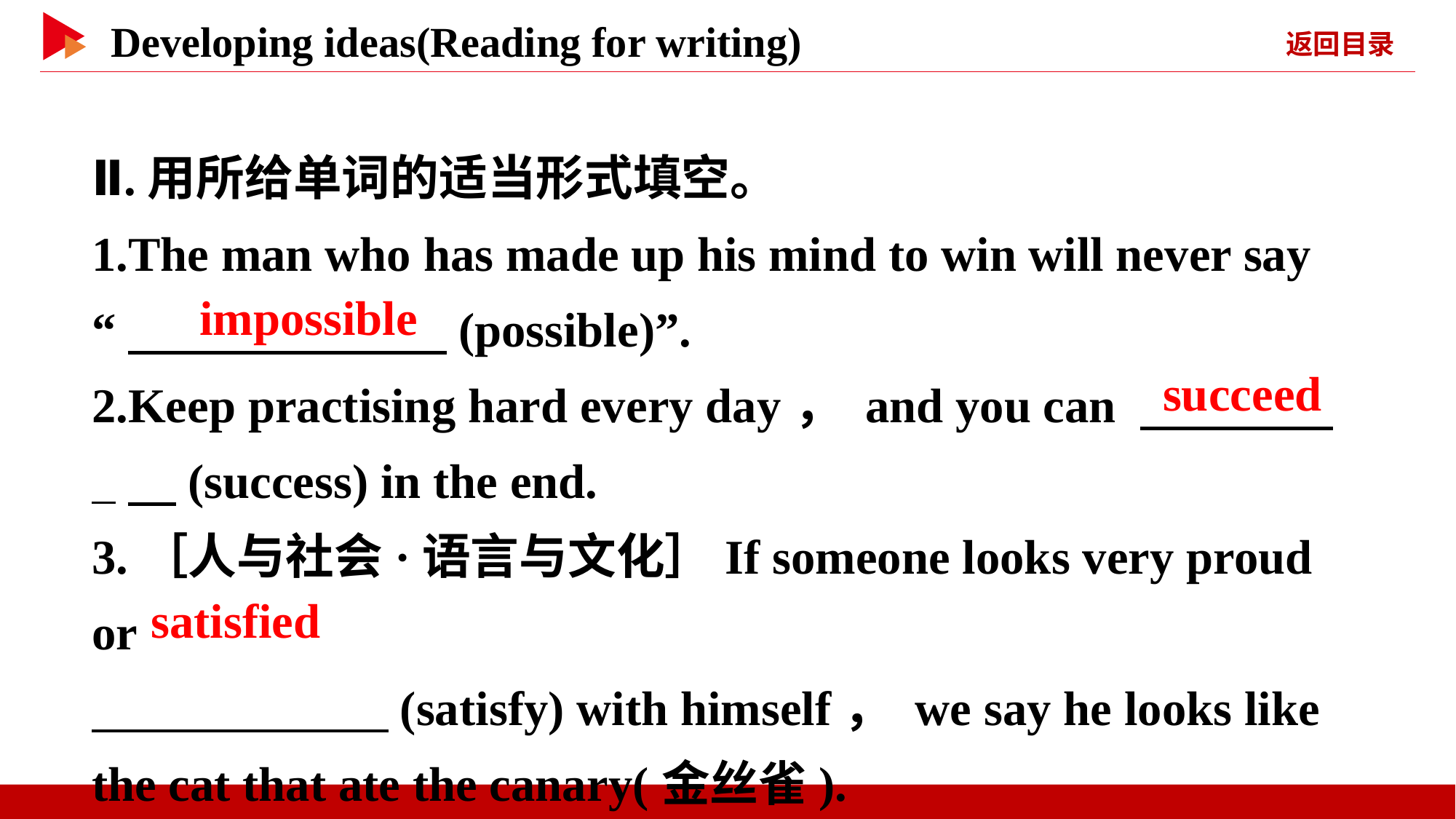

Ⅱ.用所给单词的适当形式填空。
1.The man who has made up his mind to win will never say “　                    　(possible)”.
2.Keep practising hard every day， and you can 　              _　(success) in the end.
3.［人与社会·语言与文化］If someone looks very proud or
　                  　(satisfy) with himself， we say he looks like the cat that ate the canary(金丝雀).
　impossible
　succeed
　satisfied